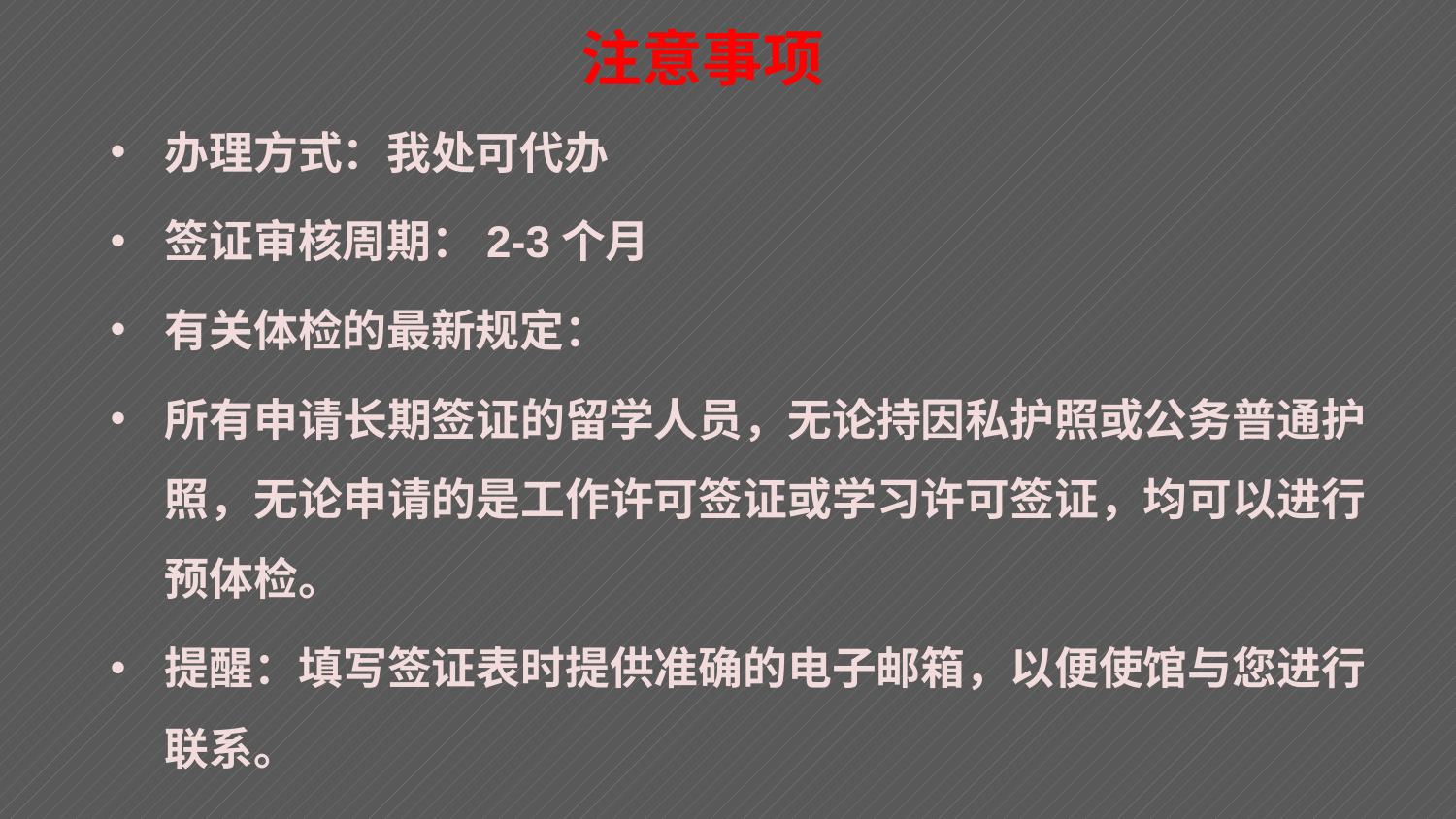

注意事项
办理方式：我处可代办
签证审核周期：2-3个月
有关体检的最新规定：
所有申请长期签证的留学人员，无论持因私护照或公务普通护照，无论申请的是工作许可签证或学习许可签证，均可以进行预体检。
提醒：填写签证表时提供准确的电子邮箱，以便使馆与您进行联系。